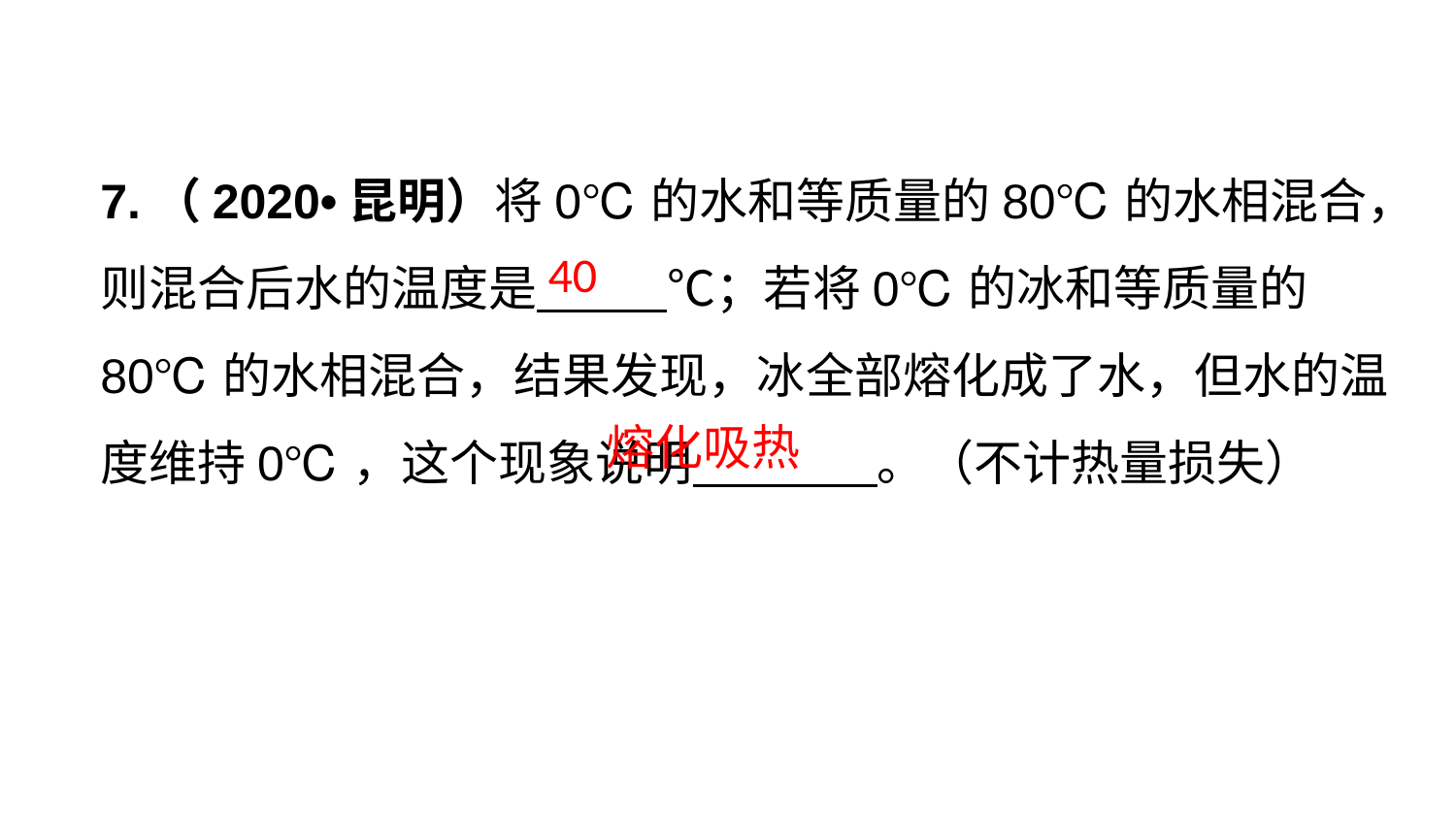

7.（2020•昆明）将0℃的水和等质量的80℃的水相混合，则混合后水的温度是　   　℃；若将0℃的冰和等质量的80℃的水相混合，结果发现，冰全部熔化成了水，但水的温度维持0℃，这个现象说明　        　。（不计热量损失）
40
熔化吸热